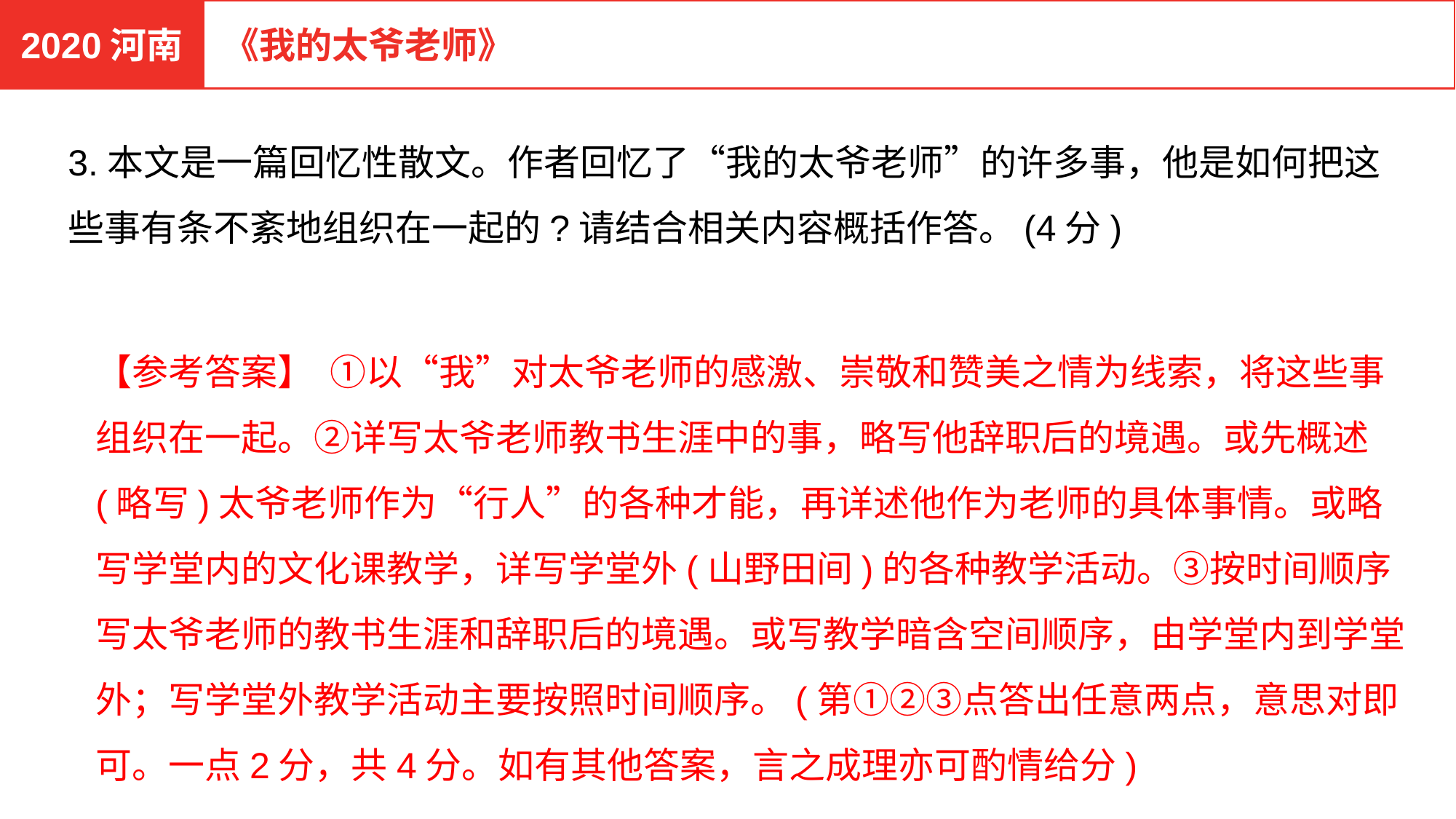

2020河南
《我的太爷老师》
3.本文是一篇回忆性散文。作者回忆了“我的太爷老师”的许多事，他是如何把这些事有条不紊地组织在一起的?请结合相关内容概括作答。(4分)

【参考答案】  ①以“我”对太爷老师的感激、崇敬和赞美之情为线索，将这些事组织在一起。②详写太爷老师教书生涯中的事，略写他辞职后的境遇。或先概述(略写)太爷老师作为“行人”的各种才能，再详述他作为老师的具体事情。或略写学堂内的文化课教学，详写学堂外(山野田间)的各种教学活动。③按时间顺序写太爷老师的教书生涯和辞职后的境遇。或写教学暗含空间顺序，由学堂内到学堂外；写学堂外教学活动主要按照时间顺序。(第①②③点答出任意两点，意思对即可。一点2分，共4分。如有其他答案，言之成理亦可酌情给分)